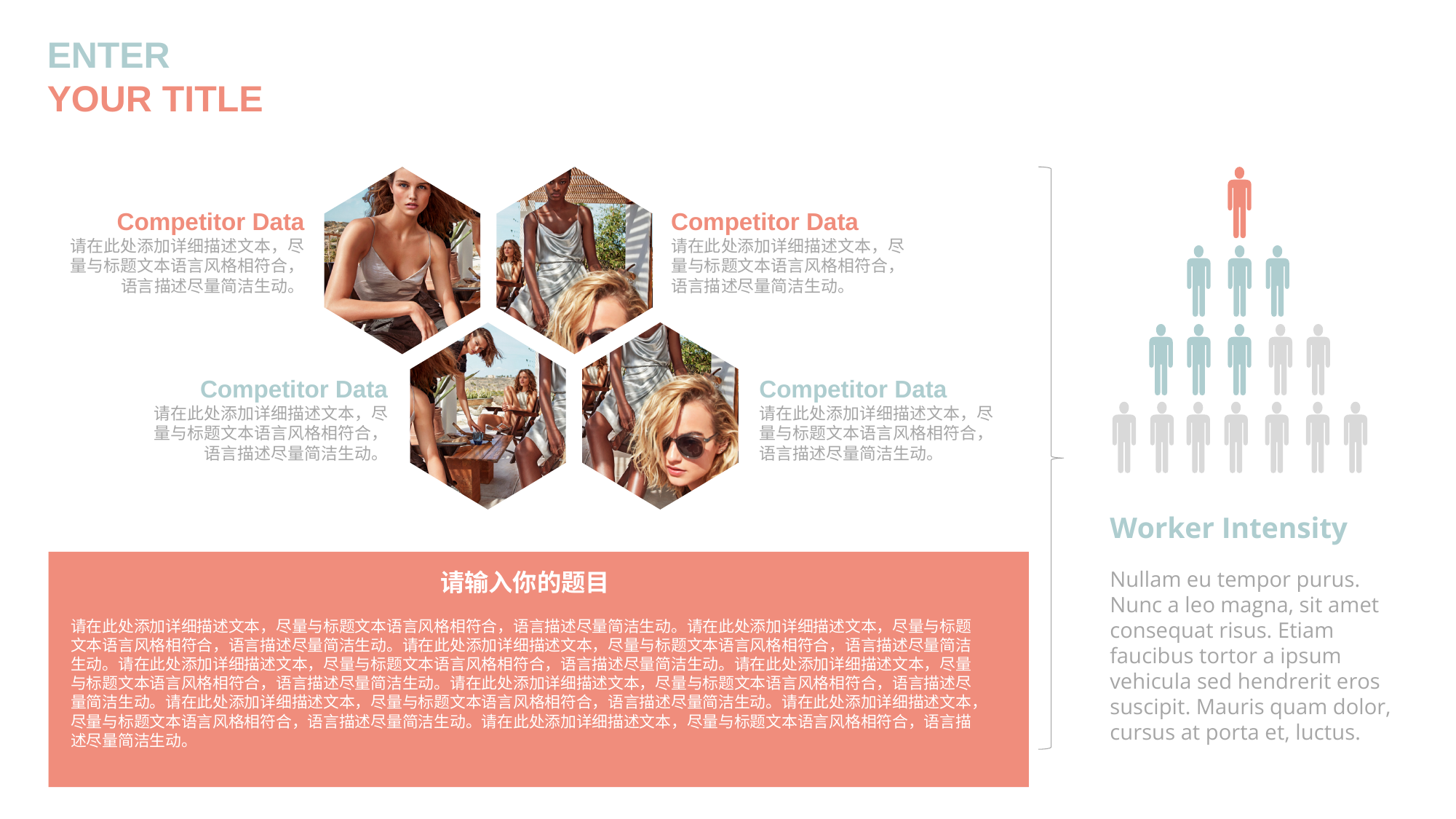

Competitor Data
请在此处添加详细描述文本，尽量与标题文本语言风格相符合，语言描述尽量简洁生动。
Competitor Data
请在此处添加详细描述文本，尽量与标题文本语言风格相符合，语言描述尽量简洁生动。

Competitor Data
请在此处添加详细描述文本，尽量与标题文本语言风格相符合，语言描述尽量简洁生动。
Competitor Data
请在此处添加详细描述文本，尽量与标题文本语言风格相符合，语言描述尽量简洁生动。

Worker Intensity

Nullam eu tempor purus. Nunc a leo magna, sit amet consequat risus. Etiam faucibus tortor a ipsum vehicula sed hendrerit eros suscipit. Mauris quam dolor, cursus at porta et, luctus.

请输入你的题目
请在此处添加详细描述文本，尽量与标题文本语言风格相符合，语言描述尽量简洁生动。请在此处添加详细描述文本，尽量与标题文本语言风格相符合，语言描述尽量简洁生动。请在此处添加详细描述文本，尽量与标题文本语言风格相符合，语言描述尽量简洁生动。请在此处添加详细描述文本，尽量与标题文本语言风格相符合，语言描述尽量简洁生动。请在此处添加详细描述文本，尽量与标题文本语言风格相符合，语言描述尽量简洁生动。请在此处添加详细描述文本，尽量与标题文本语言风格相符合，语言描述尽量简洁生动。请在此处添加详细描述文本，尽量与标题文本语言风格相符合，语言描述尽量简洁生动。请在此处添加详细描述文本，尽量与标题文本语言风格相符合，语言描述尽量简洁生动。请在此处添加详细描述文本，尽量与标题文本语言风格相符合，语言描述尽量简洁生动。